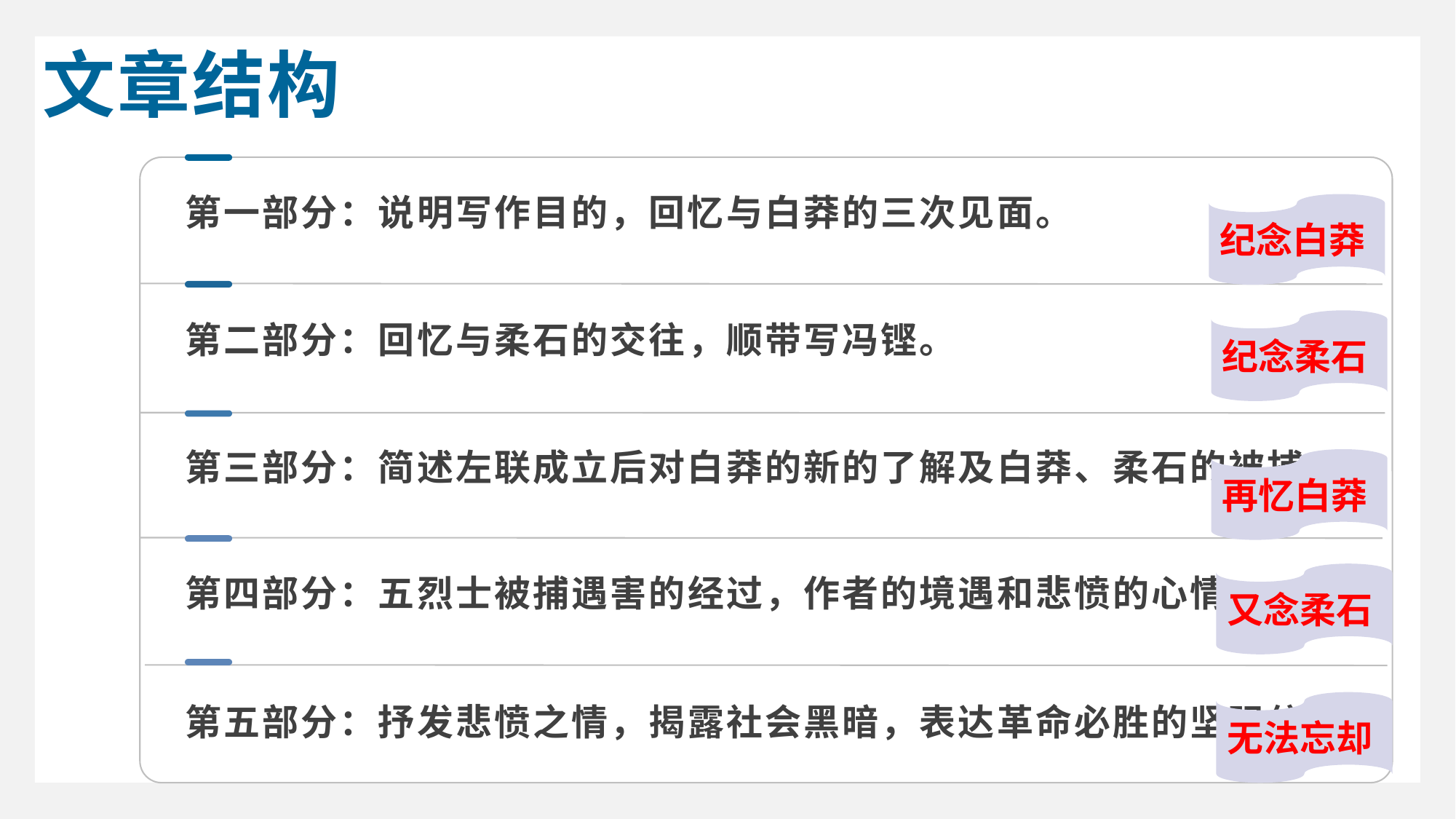

文章结构

第一部分：说明写作目的，回忆与白莽的三次见面。
纪念白莽

第二部分：回忆与柔石的交往，顺带写冯铿。
纪念柔石

第三部分：简述左联成立后对白莽的新的了解及白莽、柔石的被捕。
再忆白莽

第四部分：五烈士被捕遇害的经过，作者的境遇和悲愤的心情。
又念柔石

第五部分：抒发悲愤之情，揭露社会黑暗，表达革命必胜的坚强信念。
无法忘却